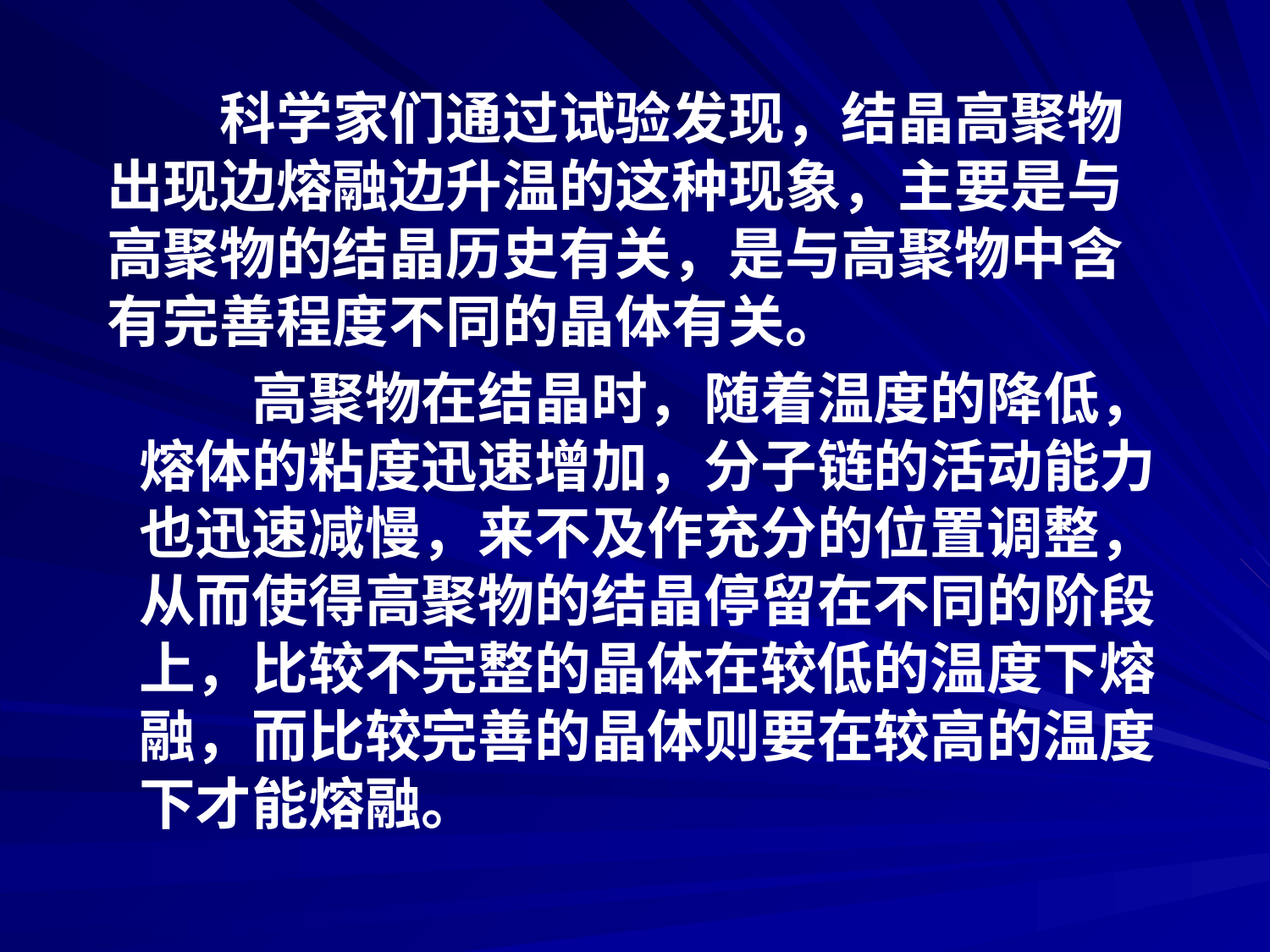

科学家们通过试验发现，结晶高聚物
出现边熔融边升温的这种现象，主要是与
高聚物的结晶历史有关，是与高聚物中含
有完善程度不同的晶体有关。
　　高聚物在结晶时，随着温度的降低，
熔体的粘度迅速增加，分子链的活动能力
也迅速减慢，来不及作充分的位置调整，
从而使得高聚物的结晶停留在不同的阶段
上，比较不完整的晶体在较低的温度下熔
融，而比较完善的晶体则要在较高的温度
下才能熔融。